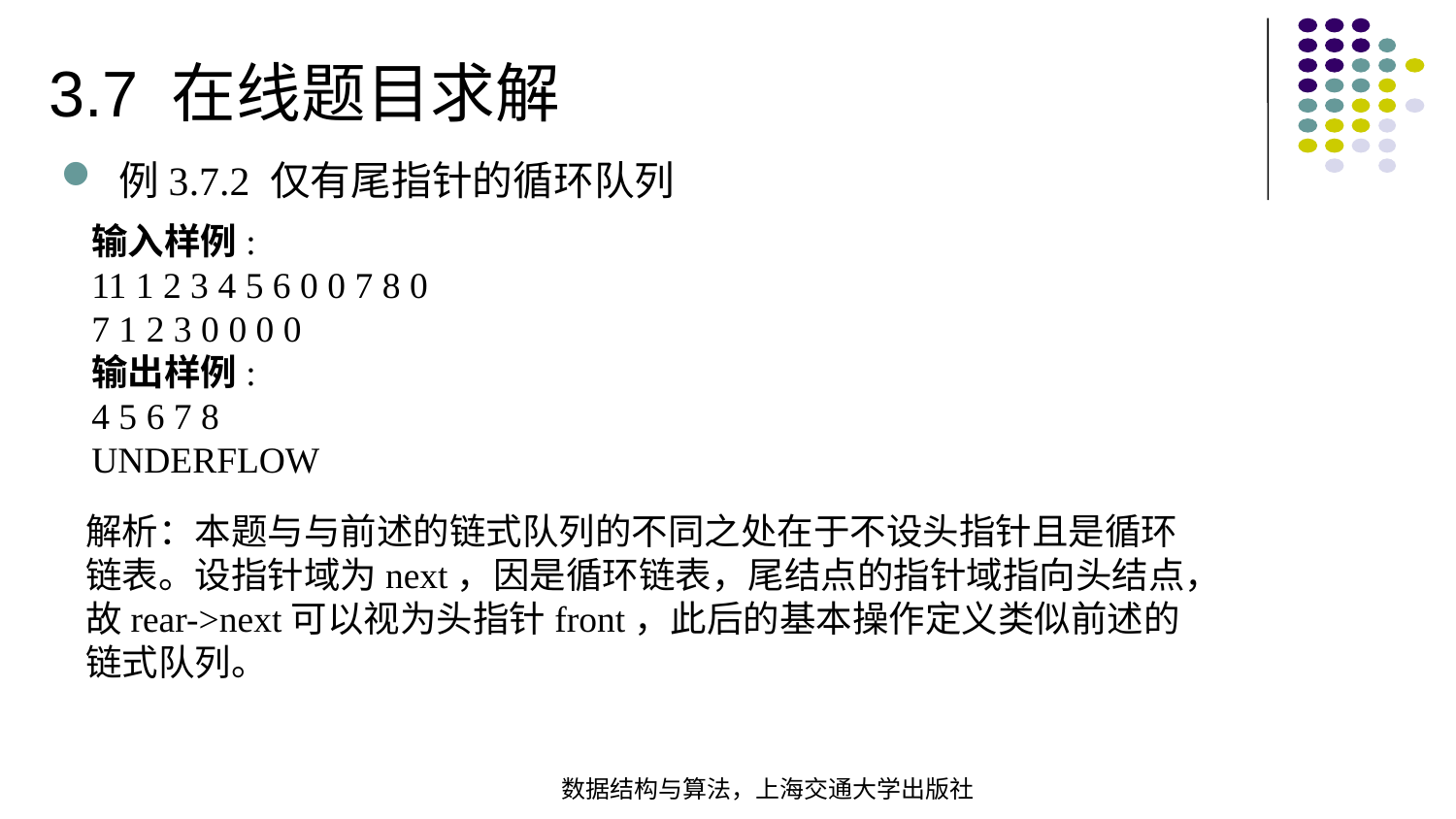

3.7 在线题目求解
例3.7.2 仅有尾指针的循环队列
输入样例:
11 1 2 3 4 5 6 0 0 7 8 0
7 1 2 3 0 0 0 0
输出样例:
4 5 6 7 8
UNDERFLOW
解析：本题与与前述的链式队列的不同之处在于不设头指针且是循环链表。设指针域为next，因是循环链表，尾结点的指针域指向头结点，故rear->next可以视为头指针front，此后的基本操作定义类似前述的链式队列。